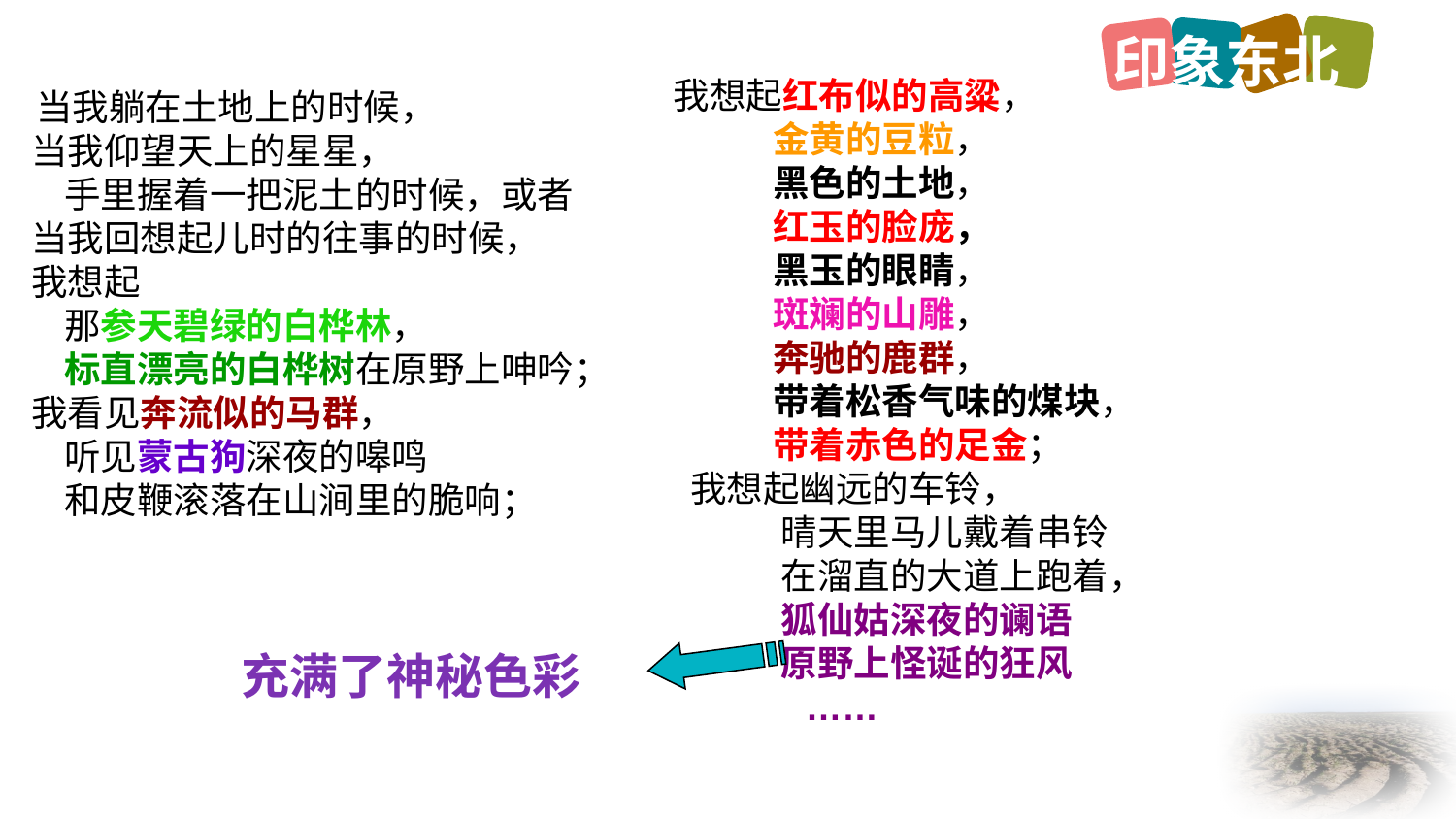

印象东北

我想起红布似的高粱，
           金黄的豆粒，
           黑色的土地，
           红玉的脸庞，
           黑玉的眼睛，
           斑斓的山雕，
           奔驰的鹿群，
           带着松香气味的煤块，
           带着赤色的足金；
 我想起幽远的车铃，
            晴天里马儿戴着串铃
            在溜直的大道上跑着，
            狐仙姑深夜的谰语
            原野上怪诞的狂风
             ……

   当我躺在土地上的时候，
 当我仰望天上的星星，
     手里握着一把泥土的时候，或者
 当我回想起儿时的往事的时候，
 我想起
     那参天碧绿的白桦林，
     标直漂亮的白桦树在原野上呻吟；
 我看见奔流似的马群，
     听见蒙古狗深夜的嗥鸣
     和皮鞭滚落在山涧里的脆响；

充满了神秘色彩